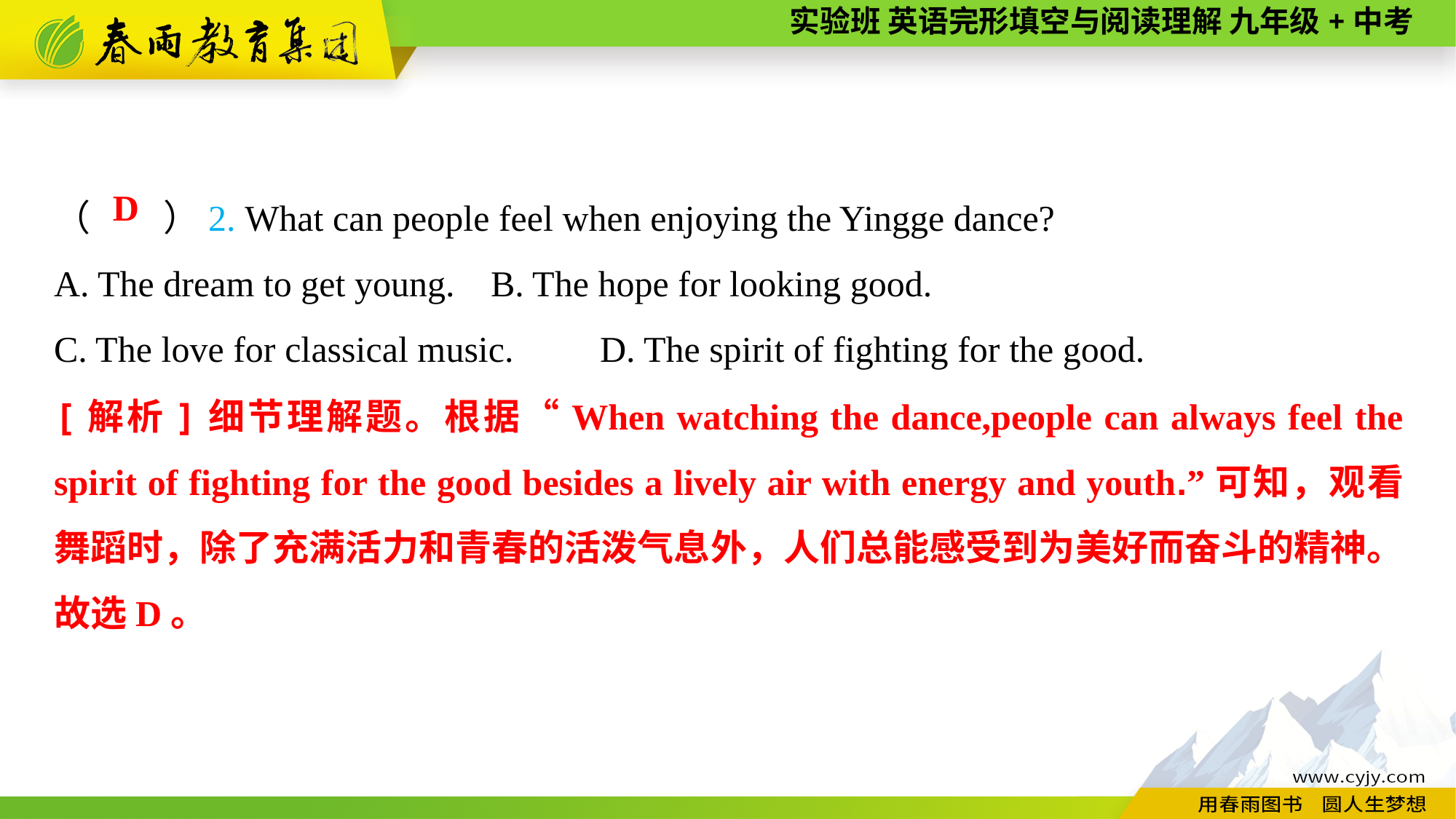

（　　）2. What can people feel when enjoying the Yingge dance?
A. The dream to get young.	B. The hope for looking good.
C. The love for classical music.	D. The spirit of fighting for the good.
D
[解析]细节理解题。根据“When watching the dance,people can always feel the spirit of fighting for the good besides a lively air with energy and youth.”可知，观看舞蹈时，除了充满活力和青春的活泼气息外，人们总能感受到为美好而奋斗的精神。故选D。